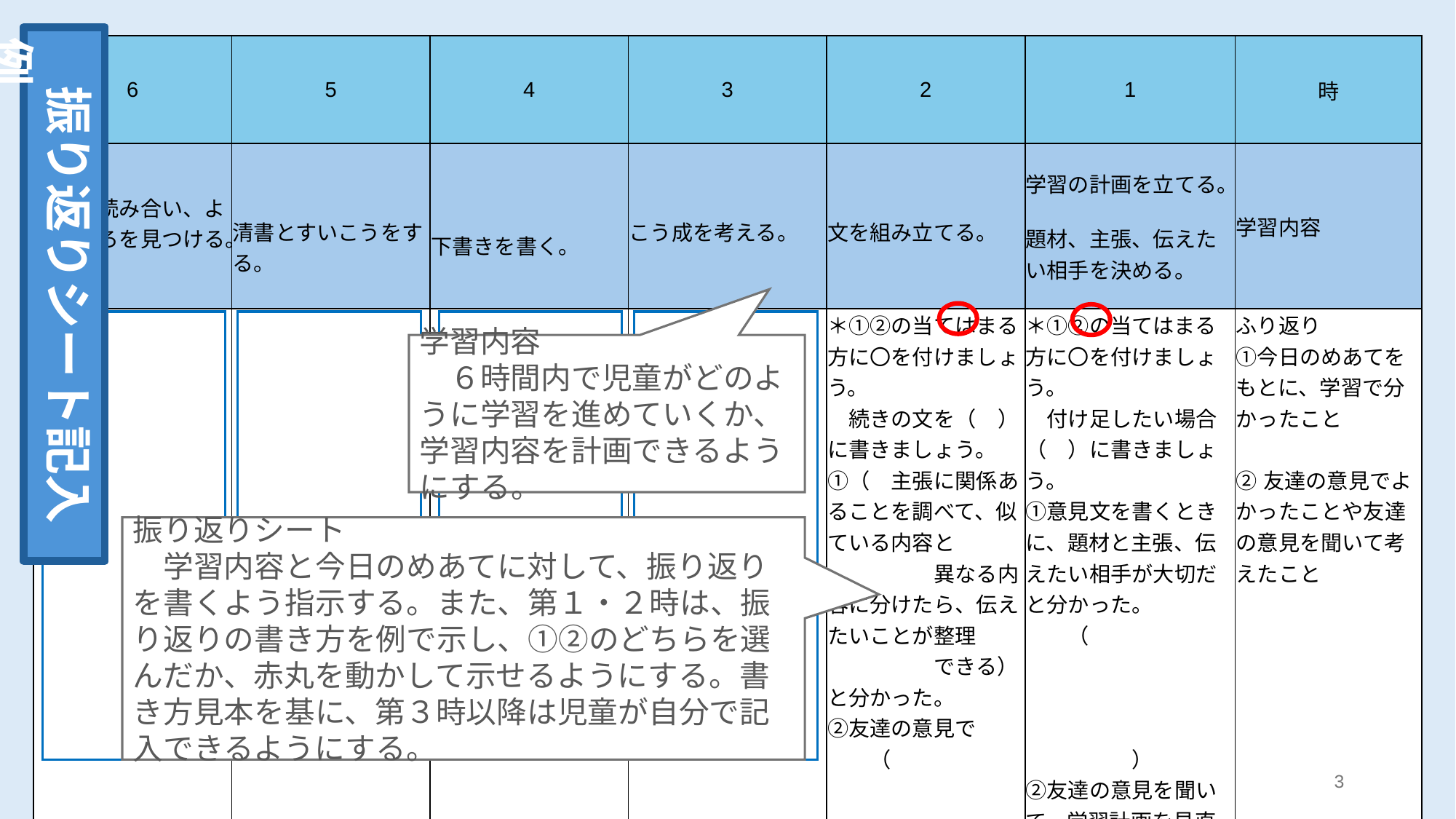

振り返りシート記入例
| 6 | 5 | 4 | 3 | 2 | 1 | 時 |
| --- | --- | --- | --- | --- | --- | --- |
| 清書を読み合い、よいところを見つける。 | 清書とすいこうをする。 | 下書きを書く。 | こう成を考える。 | 文を組み立てる。 | 学習の計画を立てる。 題材、主張、伝えたい相手を決める。 | 学習内容 |
|  |  |  |  | ＊①②の当てはまる方に〇を付けましょう。 　続きの文を（　）に書きましょう。 ①（　主張に関係あることを調べて、似ている内容と　　 　　　　　異なる内容に分けたら、伝えたいことが整理 　　　　　できる）と分かった。 ②友達の意見で 　　（　　　　　　　　　　　　　　　　　　　　　　　　　　　　　　　　　　　　　　　） | ＊①②の当てはまる方に〇を付けましょう。 　付け足したい場合（　）に書きましょう。 ①意見文を書くときに、題材と主張、伝えたい相手が大切だと分かった。 　　（　　　　 　　　　　　　　　　　　　　　　　　　　　　　　　　　　　　　　　　）　 ②友達の意見を聞いて、学習計画を見直した。 　　（　　　 　　　　　　　　　　　　　　　　　　　　　　　　　　　　　　　　　　　） | ふり返り ①今日のめあてをもとに、学習で分かったこと ②友達の意見でよかったことや友達の意見を聞いて考えたこと |

学習内容
　６時間内で児童がどのように学習を進めていくか、学習内容を計画できるようにする。
振り返りシート
　学習内容と今日のめあてに対して、振り返りを書くよう指示する。また、第１・２時は、振り返りの書き方を例で示し、①②のどちらを選んだか、赤丸を動かして示せるようにする。書き方見本を基に、第３時以降は児童が自分で記入できるようにする。
3